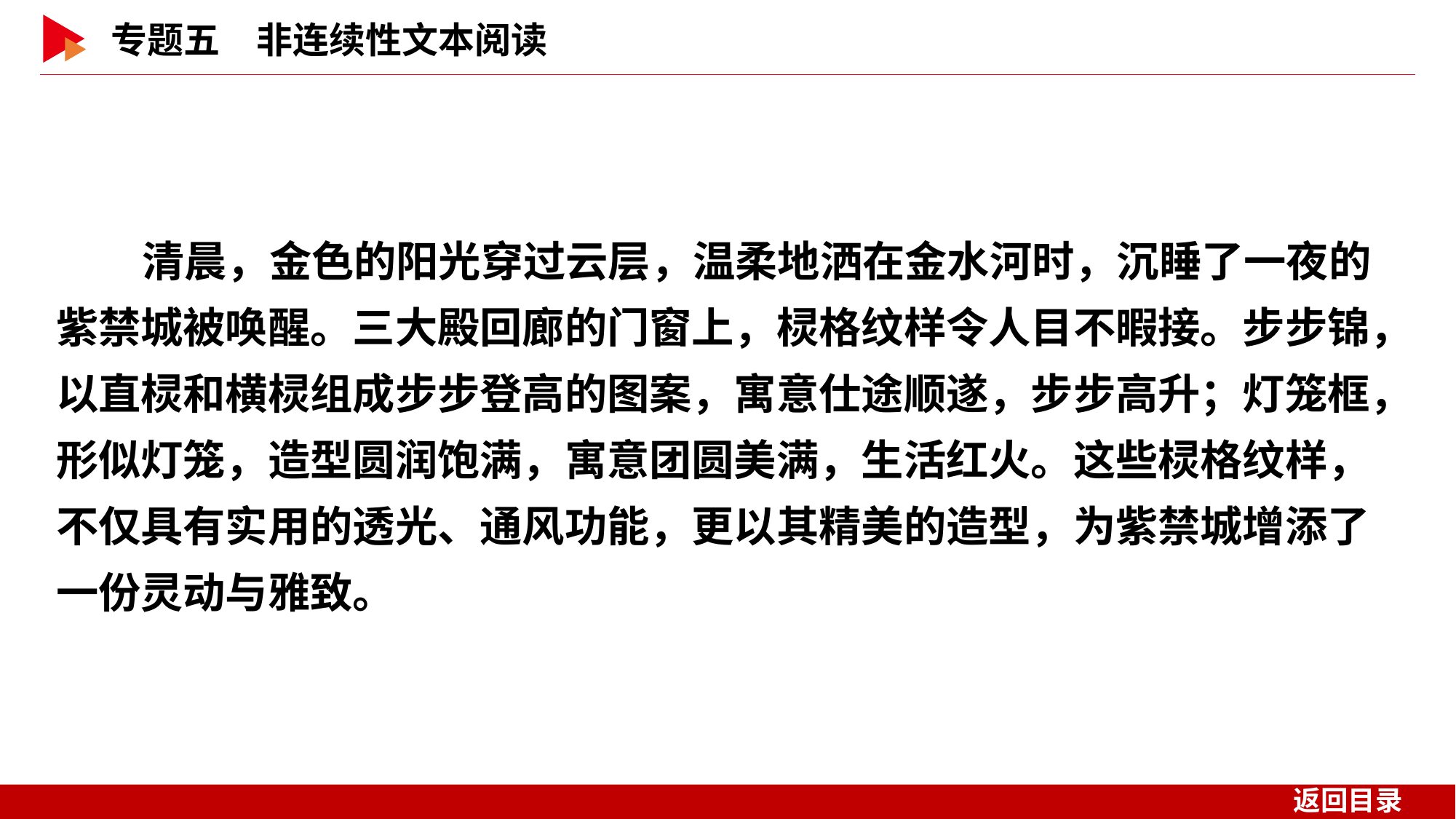

清晨，金色的阳光穿过云层，温柔地洒在金水河时，沉睡了一夜的紫禁城被唤醒。三大殿回廊的门窗上，棂格纹样令人目不暇接。步步锦，以直棂和横棂组成步步登高的图案，寓意仕途顺遂，步步高升；灯笼框，形似灯笼，造型圆润饱满，寓意团圆美满，生活红火。这些棂格纹样，不仅具有实用的透光、通风功能，更以其精美的造型，为紫禁城增添了一份灵动与雅致。